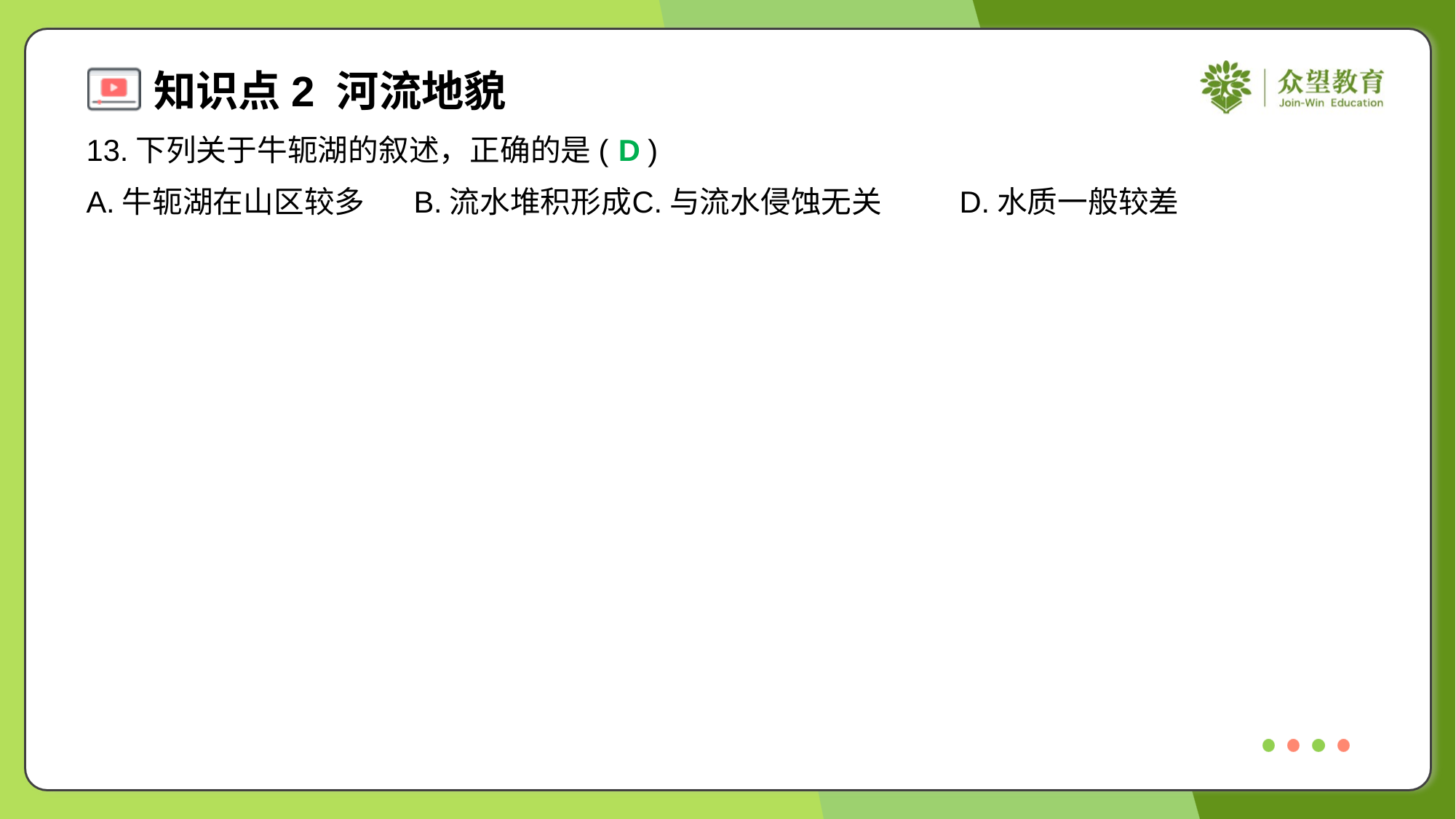

13.下列关于牛轭湖的叙述，正确的是(     )
D
A.牛轭湖在山区较多	B.流水堆积形成	C.与流水侵蚀无关	D.水质一般较差